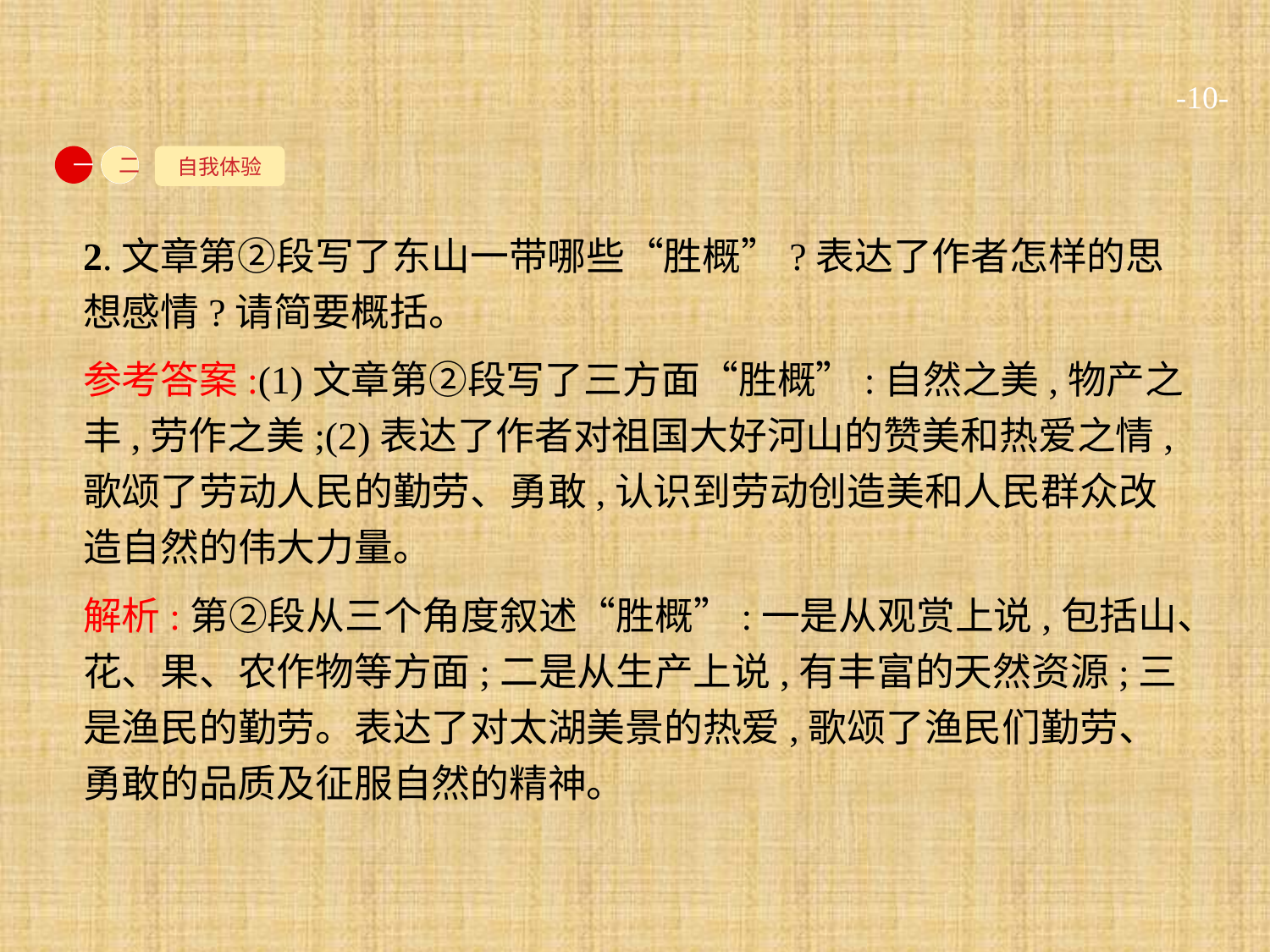

-10-
自我体验
一
二
2.文章第②段写了东山一带哪些“胜概”?表达了作者怎样的思想感情?请简要概括。
参考答案:(1)文章第②段写了三方面“胜概”:自然之美,物产之丰,劳作之美;(2)表达了作者对祖国大好河山的赞美和热爱之情,歌颂了劳动人民的勤劳、勇敢,认识到劳动创造美和人民群众改造自然的伟大力量。
解析:第②段从三个角度叙述“胜概”:一是从观赏上说,包括山、花、果、农作物等方面;二是从生产上说,有丰富的天然资源;三是渔民的勤劳。表达了对太湖美景的热爱,歌颂了渔民们勤劳、勇敢的品质及征服自然的精神。